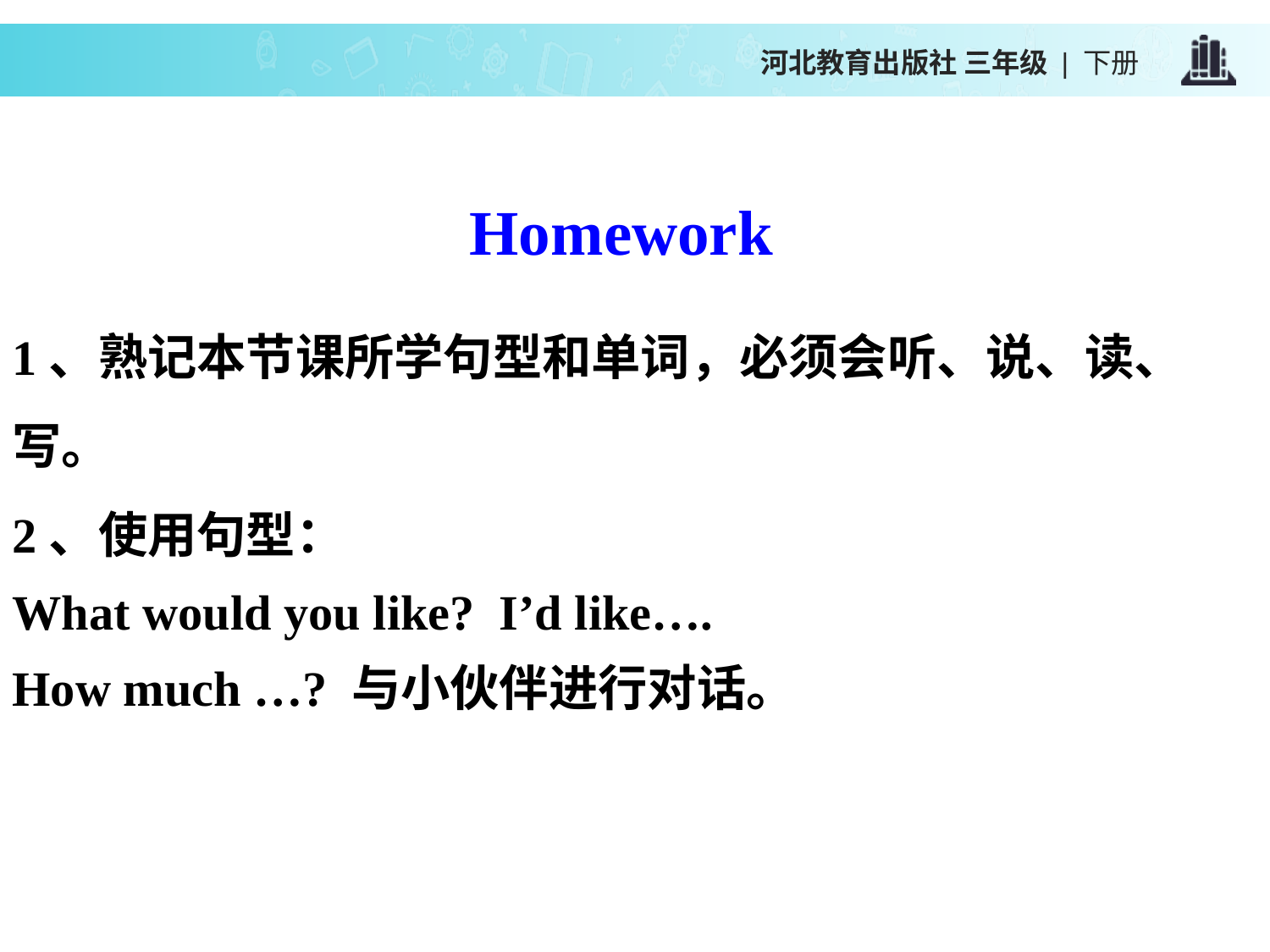

河北教育出版社 三年级 | 下册
Homework

1、熟记本节课所学句型和单词，必须会听、说、读、写。
2、使用句型：
What would you like?  I’d like….
How much …? 与小伙伴进行对话。